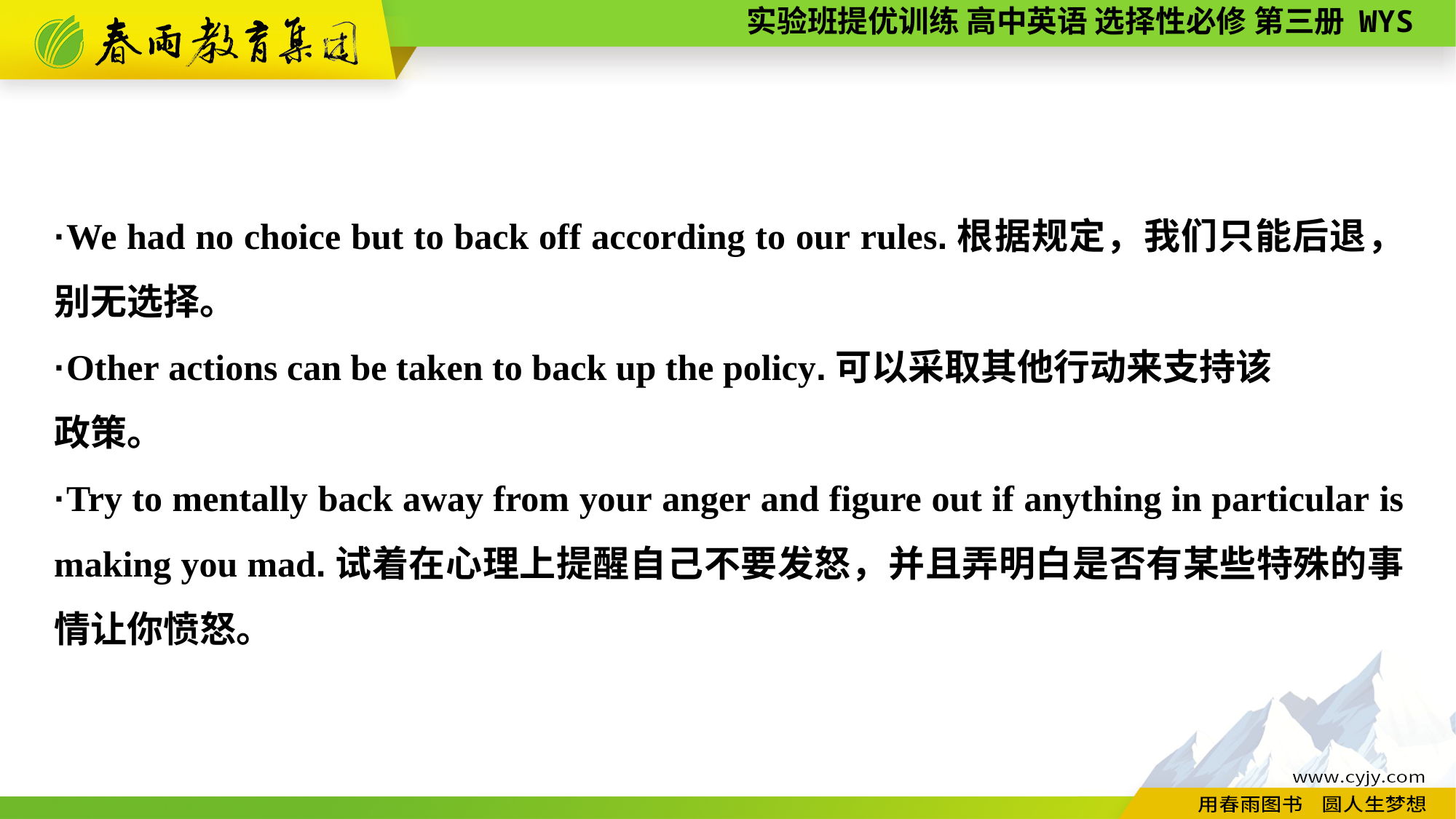

·We had no choice but to back off according to our rules.根据规定，我们只能后退，别无选择。
·Other actions can be taken to back up the policy.可以采取其他行动来支持该
政策。
·Try to mentally back away from your anger and figure out if anything in particular is making you mad.试着在心理上提醒自己不要发怒，并且弄明白是否有某些特殊的事情让你愤怒。